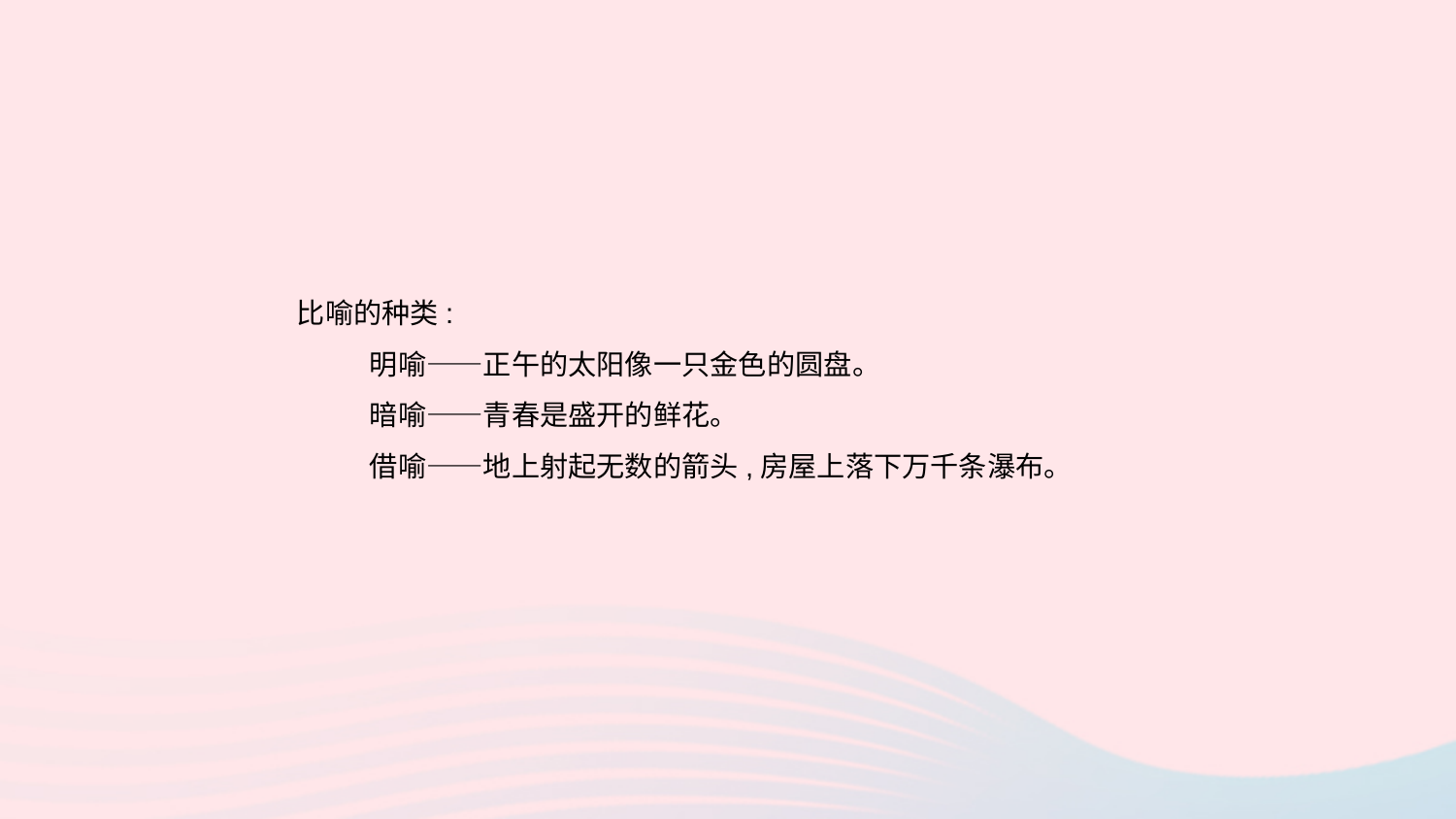

比喻的种类:
明喻——正午的太阳像一只金色的圆盘。
暗喻——青春是盛开的鲜花。
借喻——地上射起无数的箭头,房屋上落下万千条瀑布。